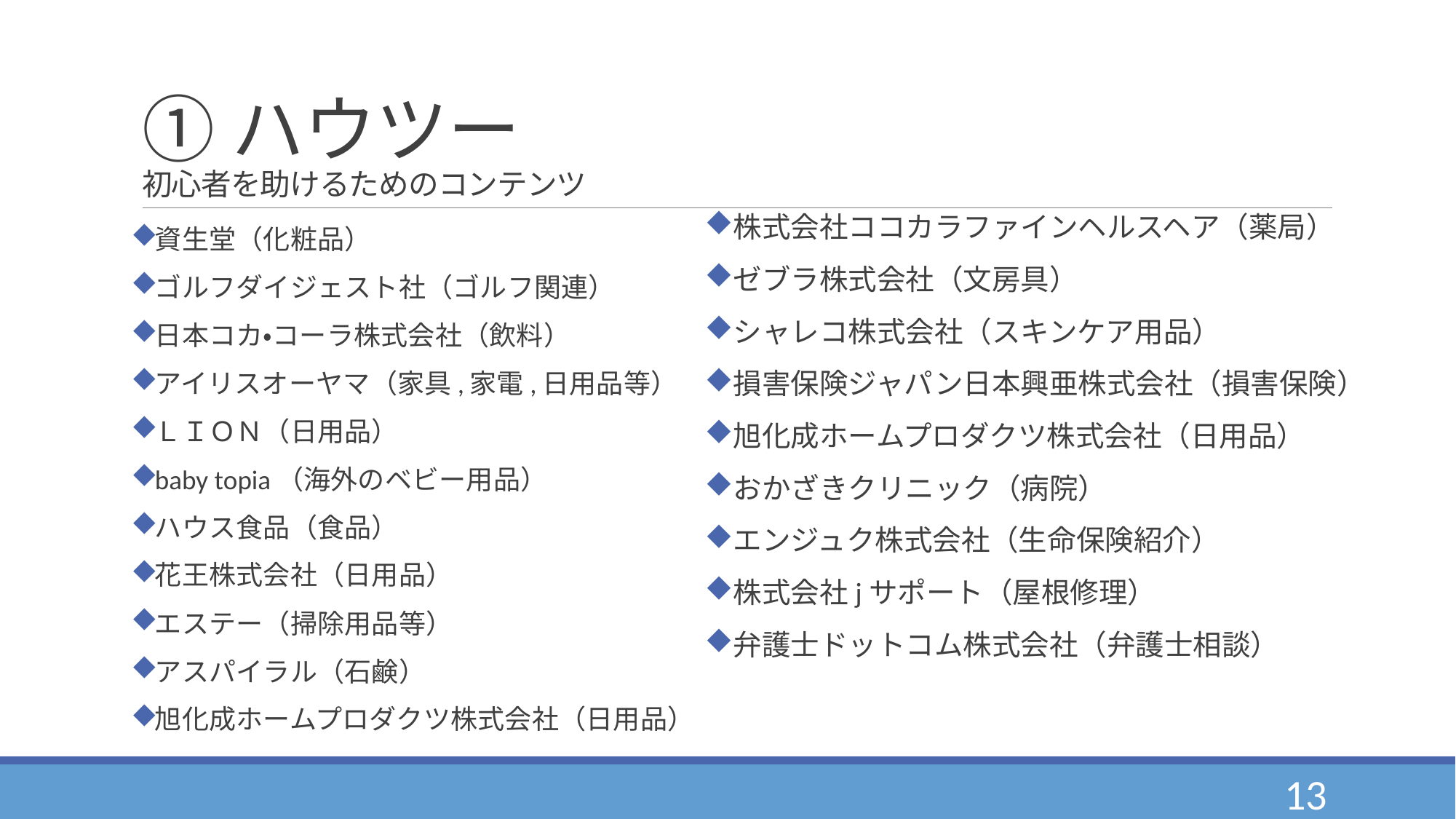

# ①ハウツー 初心者を助けるためのコンテンツ
株式会社ココカラファインヘルスヘア（薬局）
ゼブラ株式会社（文房具）
シャレコ株式会社（スキンケア用品）
損害保険ジャパン日本興亜株式会社（損害保険）
旭化成ホームプロダクツ株式会社（日用品）
おかざきクリニック（病院）
エンジュク株式会社（生命保険紹介）
株式会社jサポート（屋根修理）
弁護士ドットコム株式会社（弁護士相談）

資生堂（化粧品）
ゴルフダイジェスト社（ゴルフ関連）
日本コカ・コーラ株式会社（飲料）
アイリスオーヤマ（家具,家電,日用品等）
ＬＩＯＮ（日用品）
baby topia（海外のベビー用品）
ハウス食品（食品）
花王株式会社（日用品）
エステー（掃除用品等）
アスパイラル（石鹸）
旭化成ホームプロダクツ株式会社（日用品）

13